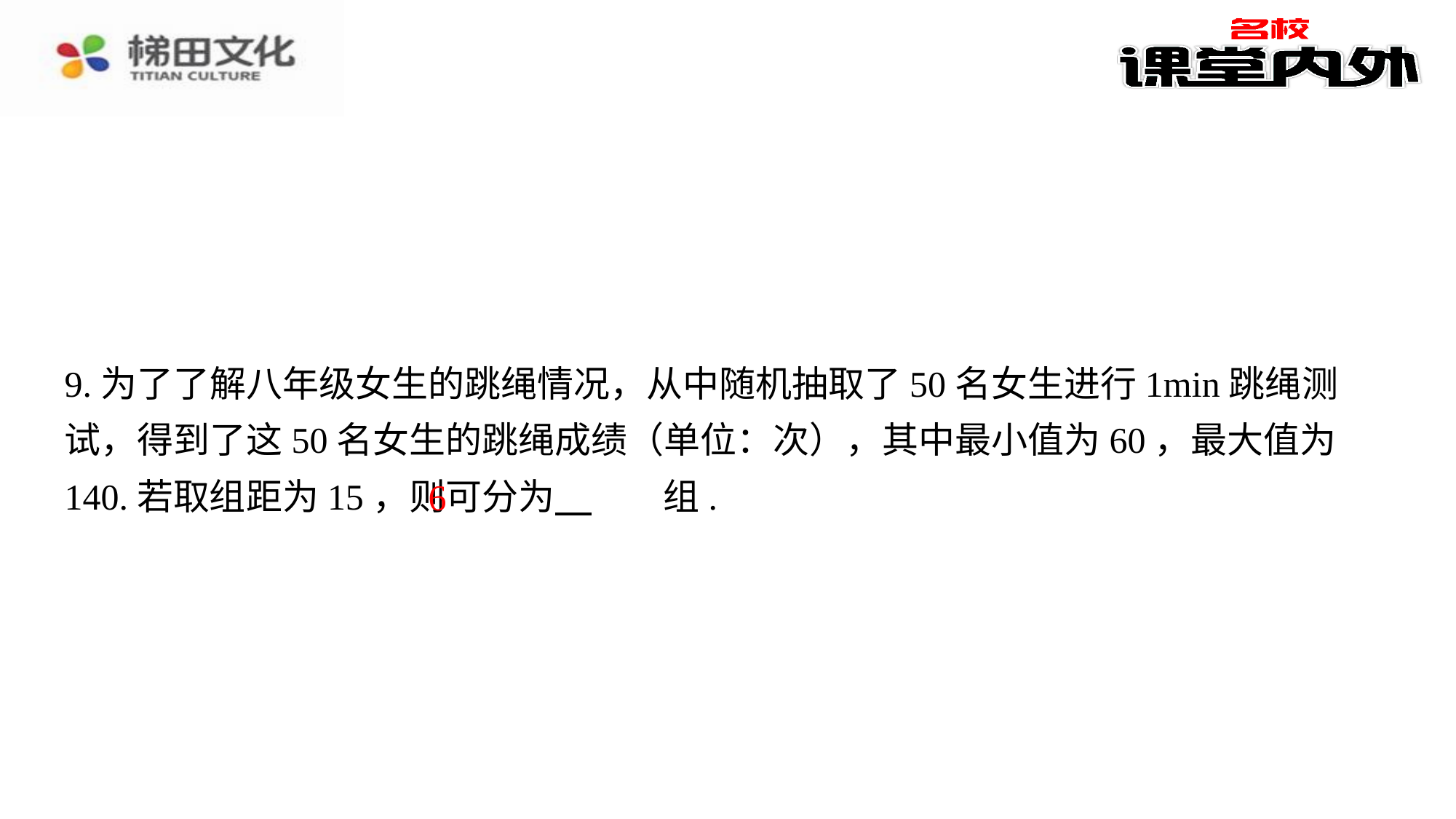

9.为了了解八年级女生的跳绳情况，从中随机抽取了50名女生进行1min跳绳测试，得到了这50名女生的跳绳成绩（单位：次），其中最小值为60，最大值为140.若取组距为15，则可分为 　6　⁠组.
6